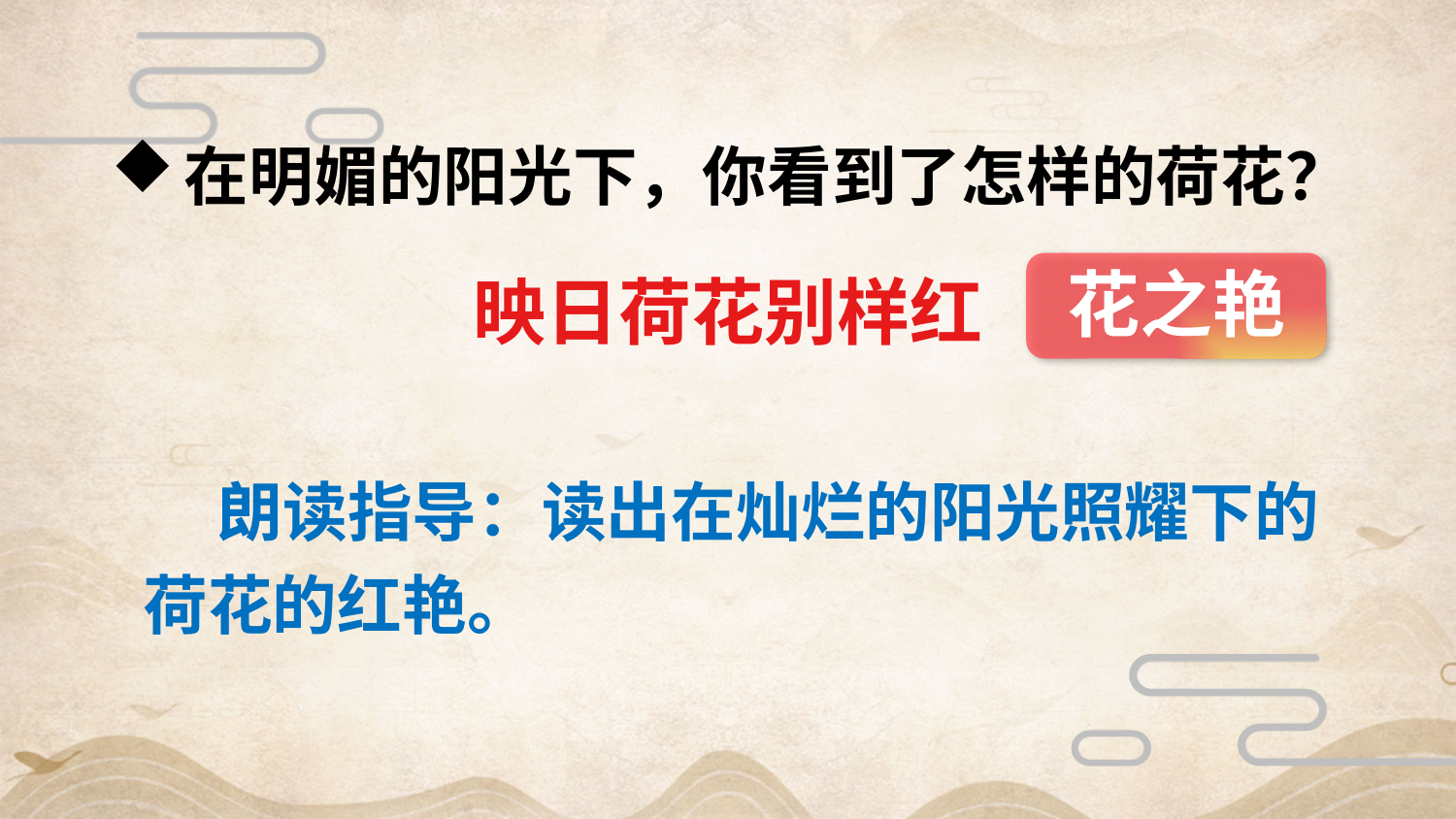

在明媚的阳光下，你看到了怎样的荷花？
花之艳
映日荷花别样红
    朗读指导：读出在灿烂的阳光照耀下的荷花的红艳。